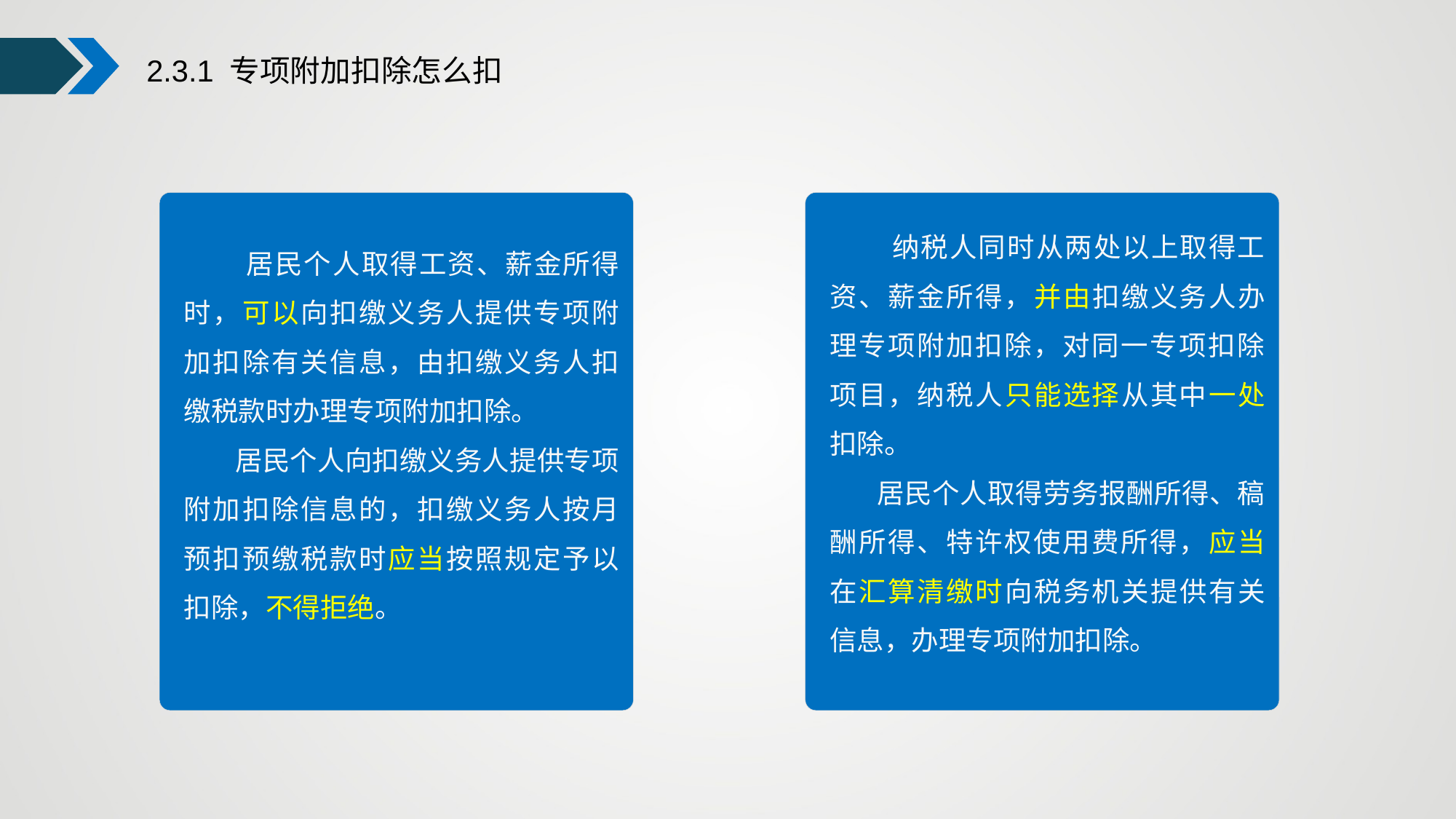

2.3.1 专项附加扣除怎么扣
       居民个人取得工资、薪金所得时，可以向扣缴义务人提供专项附加扣除有关信息，由扣缴义务人扣缴税款时办理专项附加扣除。
       居民个人向扣缴义务人提供专项附加扣除信息的，扣缴义务人按月预扣预缴税款时应当按照规定予以扣除，不得拒绝。

       纳税人同时从两处以上取得工资、薪金所得，并由扣缴义务人办理专项附加扣除，对同一专项扣除项目，纳税人只能选择从其中一处扣除。
      居民个人取得劳务报酬所得、稿酬所得、特许权使用费所得，应当在汇算清缴时向税务机关提供有关信息，办理专项附加扣除。